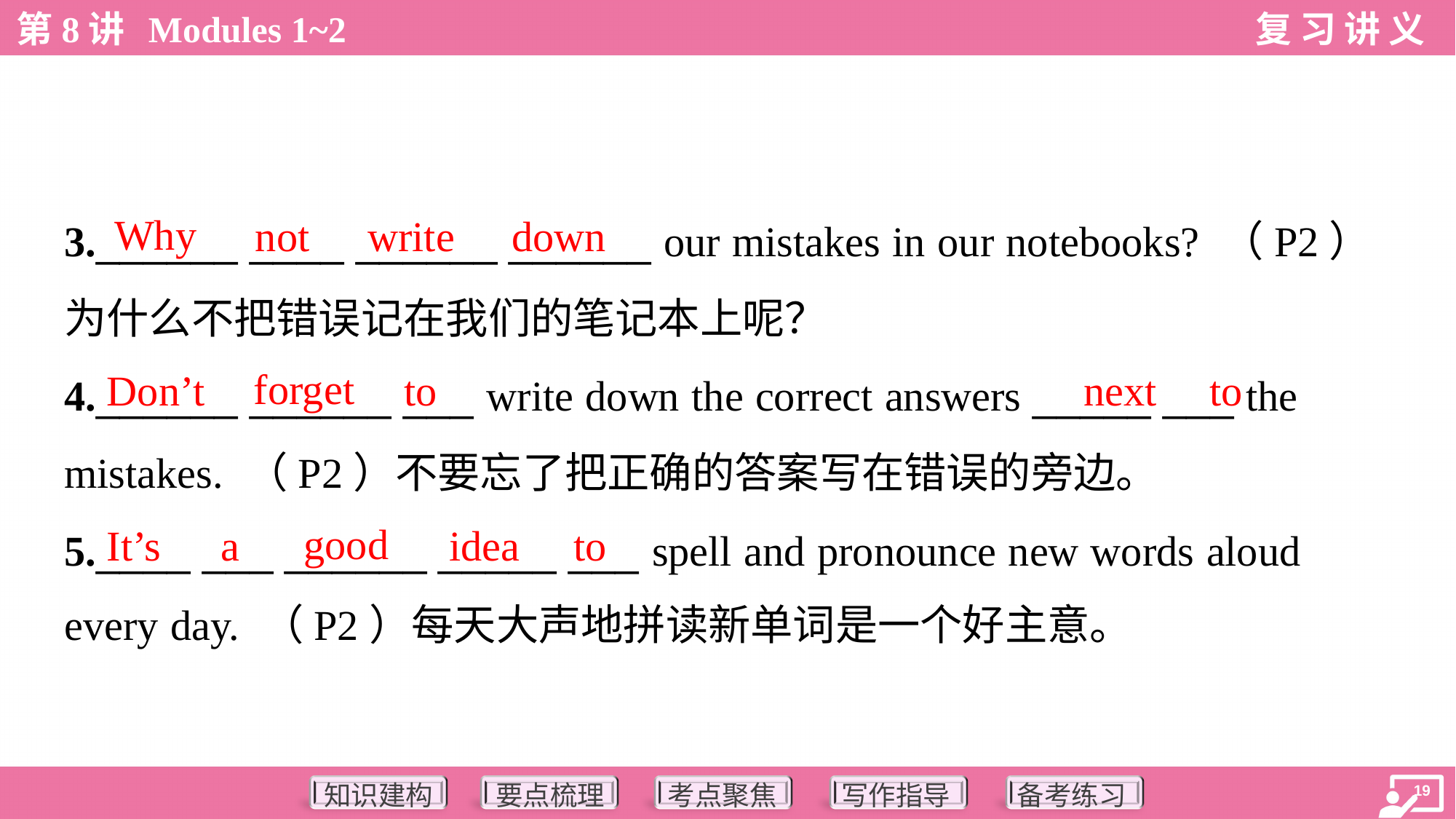

Why
not
write
down
3.______ ____ ______ ______ our mistakes in our notebooks? （P2）
为什么不把错误记在我们的笔记本上呢？
4.______ ______ ___ write down the correct answers _____ ___ the
mistakes. （P2）不要忘了把正确的答案写在错误的旁边。
5.____ ___ ______ _____ ___ spell and pronounce new words aloud
every day. （P2）每天大声地拼读新单词是一个好主意。
forget
Don’t
to
next
to
good
It’s
a
idea
to